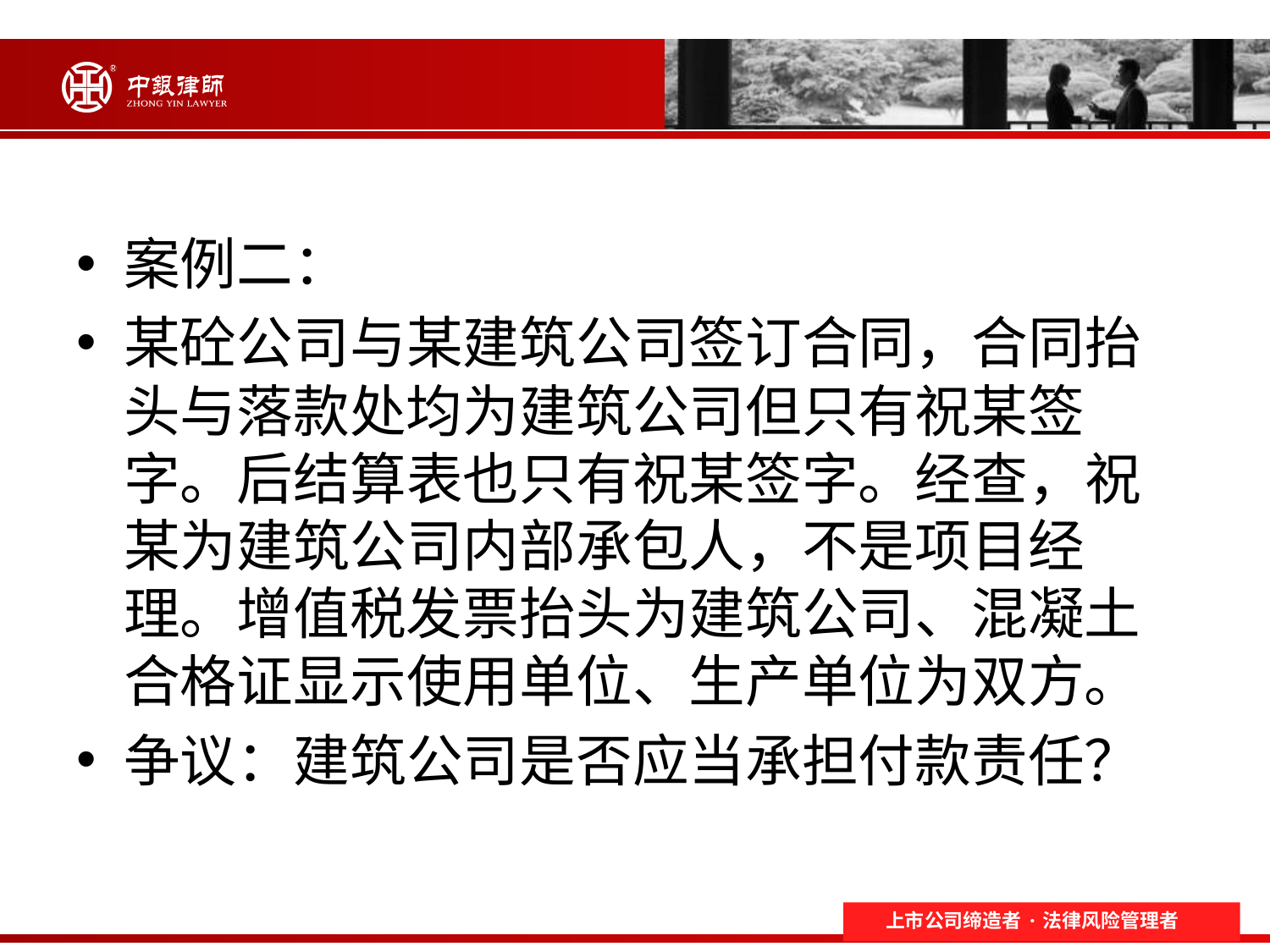

#
案例二：
某砼公司与某建筑公司签订合同，合同抬头与落款处均为建筑公司但只有祝某签字。后结算表也只有祝某签字。经查，祝某为建筑公司内部承包人，不是项目经理。增值税发票抬头为建筑公司、混凝土合格证显示使用单位、生产单位为双方。
争议：建筑公司是否应当承担付款责任？